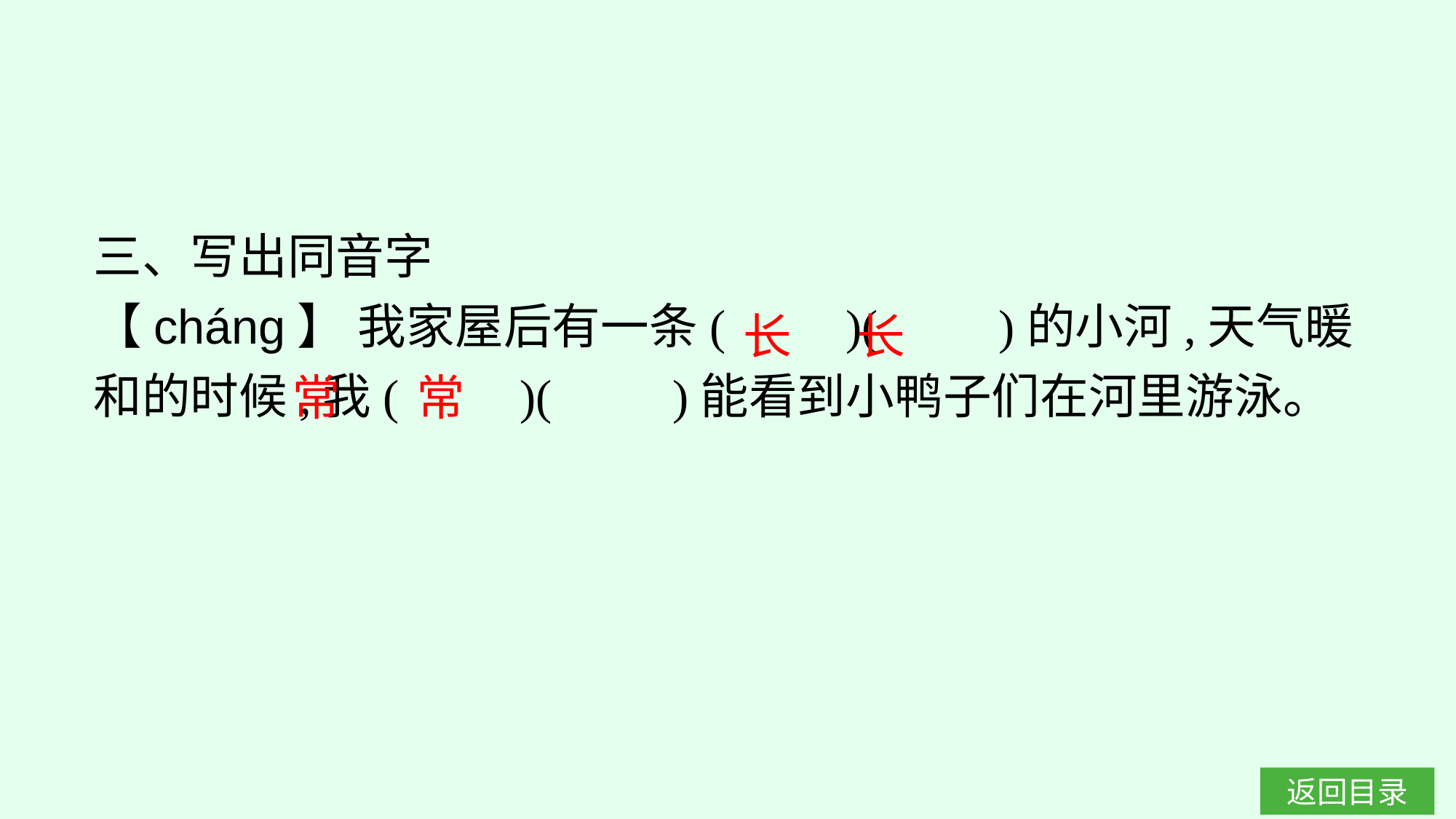

三、写出同音字
【chánɡ】 我家屋后有一条(　　)(　　)的小河,天气暖和的时候,我(　　)(　　)能看到小鸭子们在河里游泳。
长      长
常       常